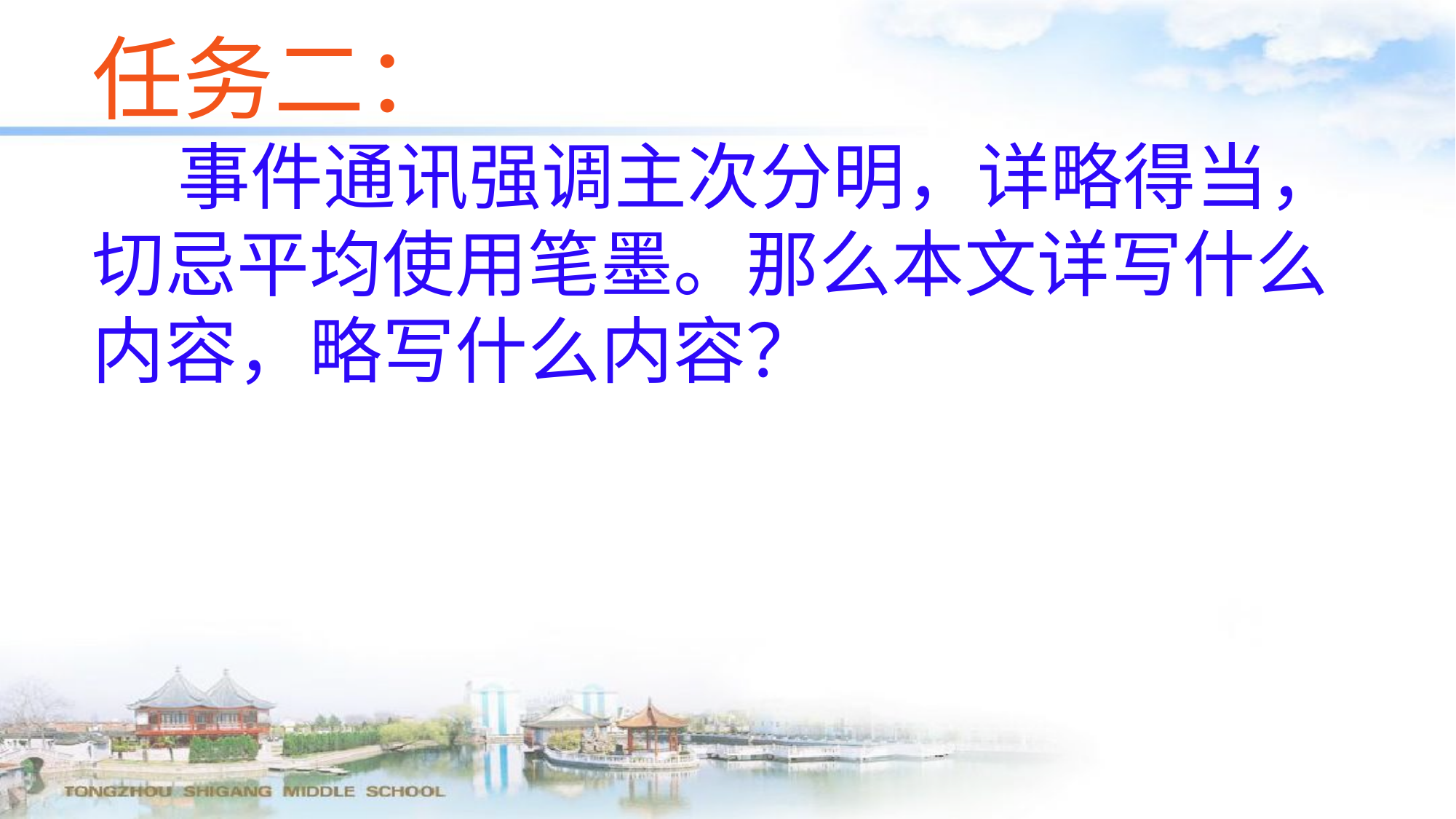

任务二：
事件通讯强调主次分明，详略得当，切忌平均使用笔墨。那么本文详写什么内容，略写什么内容？